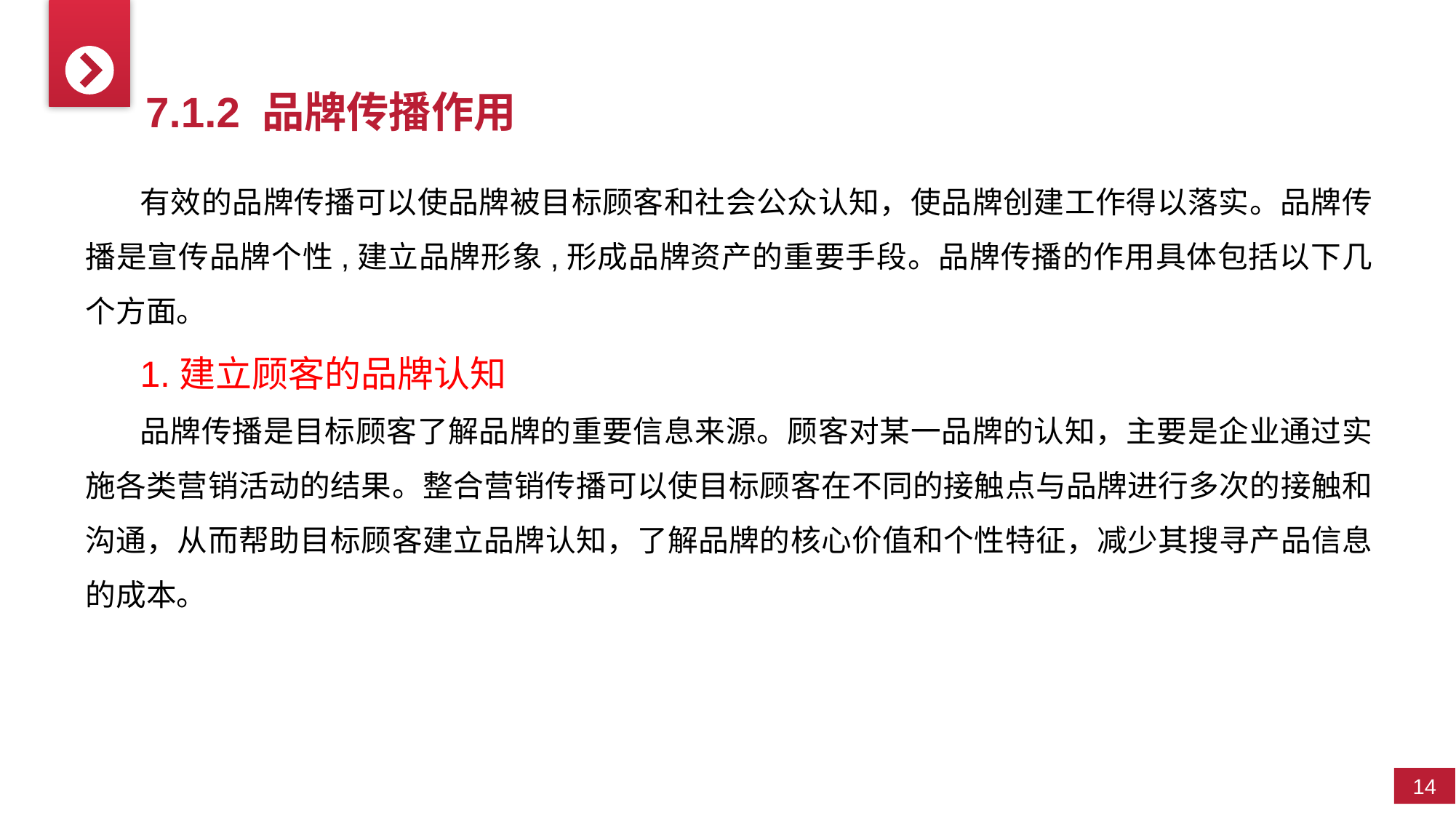

7.1.2 品牌传播作用
有效的品牌传播可以使品牌被目标顾客和社会公众认知，使品牌创建工作得以落实。品牌传播是宣传品牌个性,建立品牌形象,形成品牌资产的重要手段。品牌传播的作用具体包括以下几个方面。
1.建立顾客的品牌认知
品牌传播是目标顾客了解品牌的重要信息来源。顾客对某一品牌的认知，主要是企业通过实施各类营销活动的结果。整合营销传播可以使目标顾客在不同的接触点与品牌进行多次的接触和沟通，从而帮助目标顾客建立品牌认知，了解品牌的核心价值和个性特征，减少其搜寻产品信息的成本。